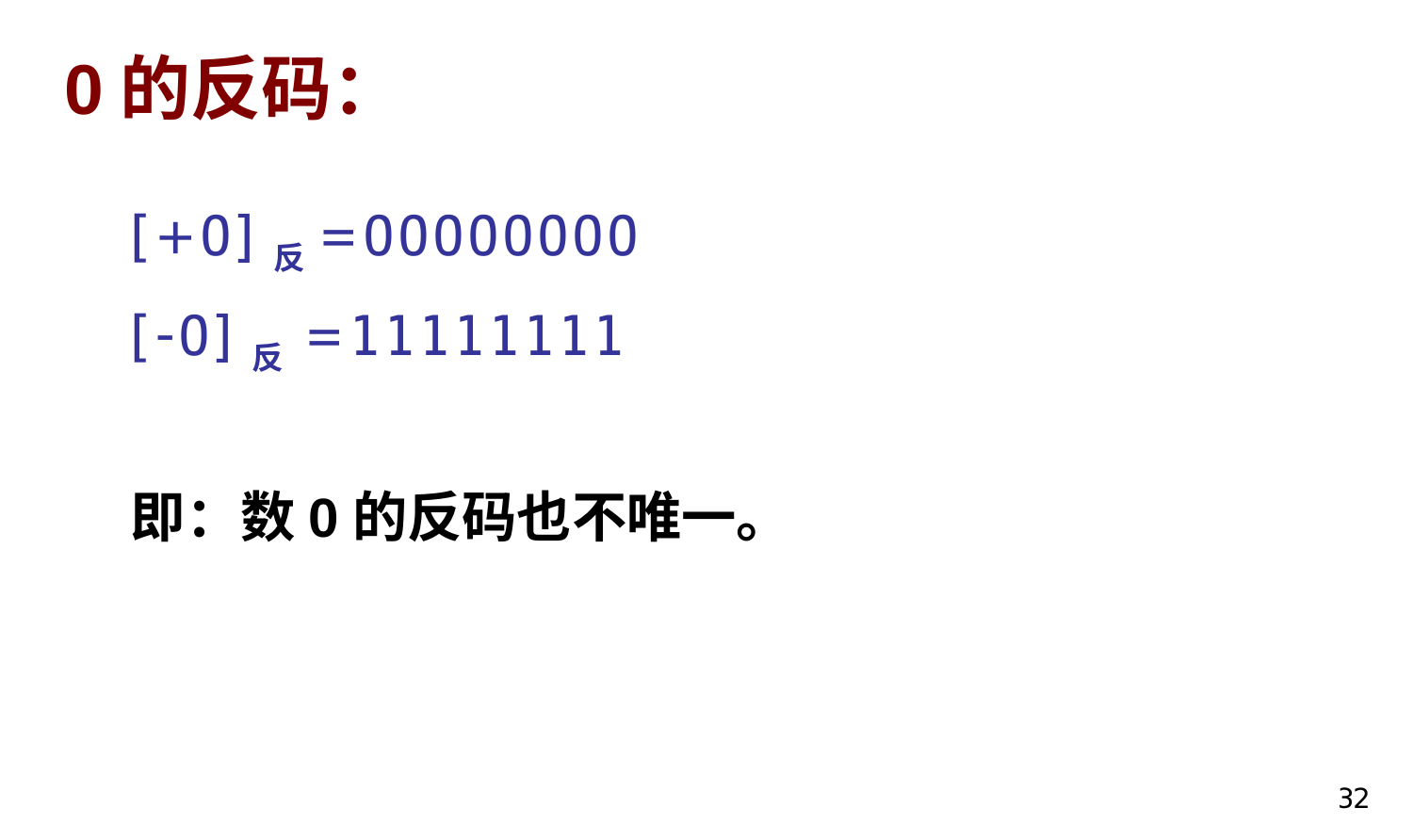

# 0的反码：
[+0]反=00000000
[-0]反 =11111111

即：数0的反码也不唯一。
32